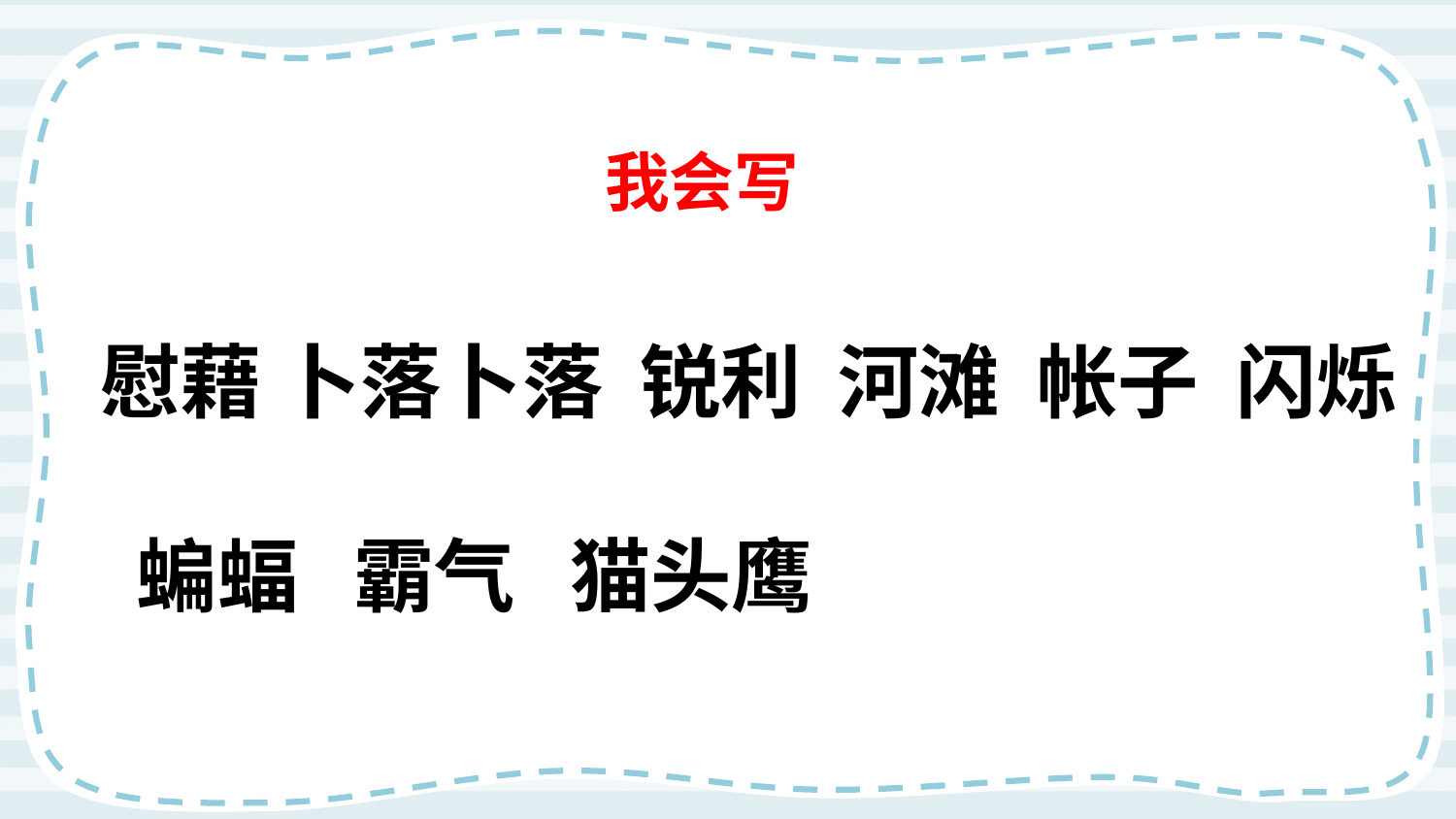

我会写
慰藉 卜落卜落  锐利  河滩  帐子  闪烁   蝙蝠   霸气   猫头鹰